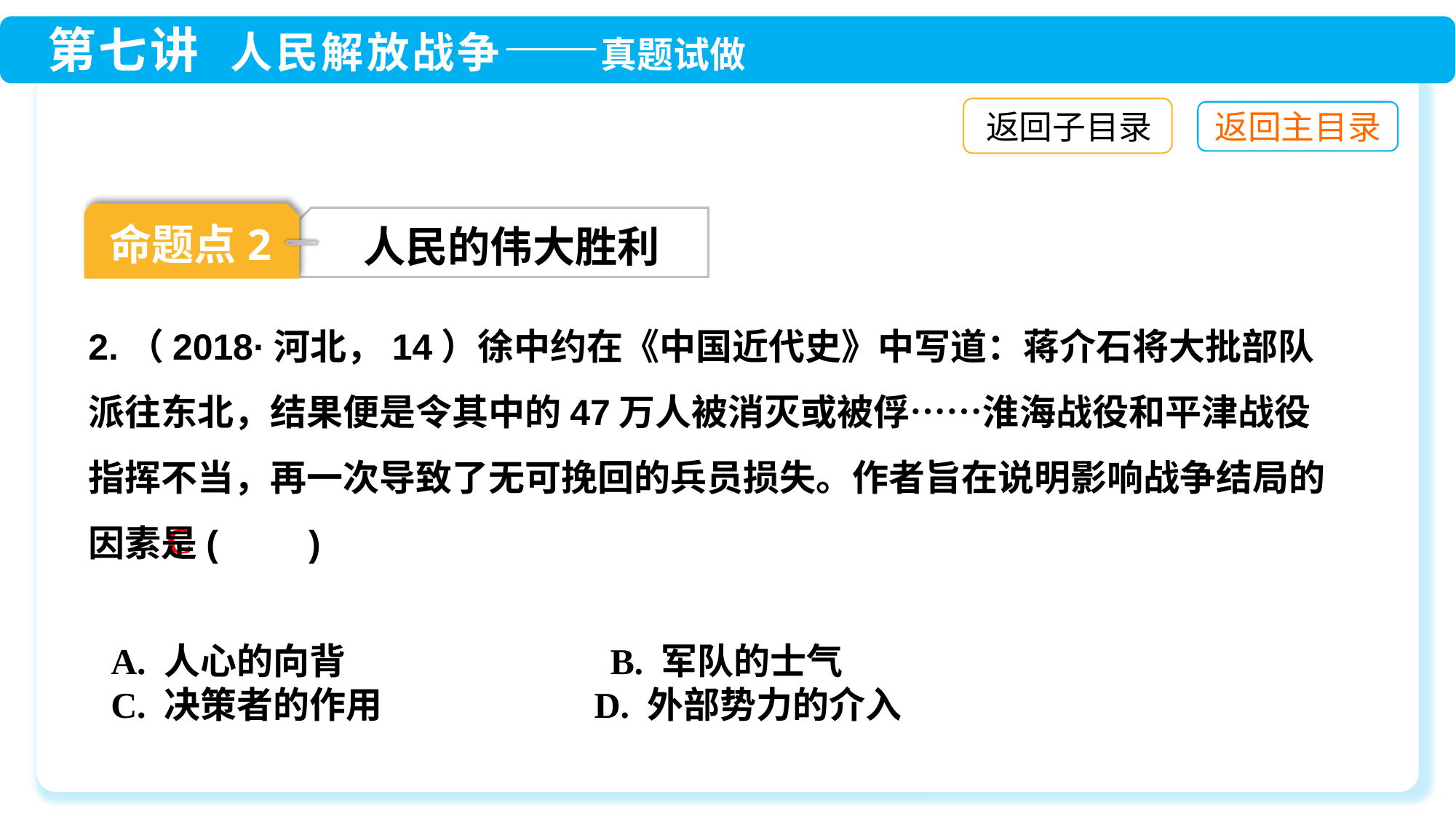

返回子目录

命题点2
人民的伟大胜利

2.（2018·河北，14）徐中约在《中国近代史》中写道：蒋介石将大批部队派往东北，结果便是令其中的47万人被消灭或被俘……淮海战役和平津战役指挥不当，再一次导致了无可挽回的兵员损失。作者旨在说明影响战争结局的因素是(　　)
C
A. 人心的向背　　　　　         B. 军队的士气
C. 决策者的作用	                  D. 外部势力的介入